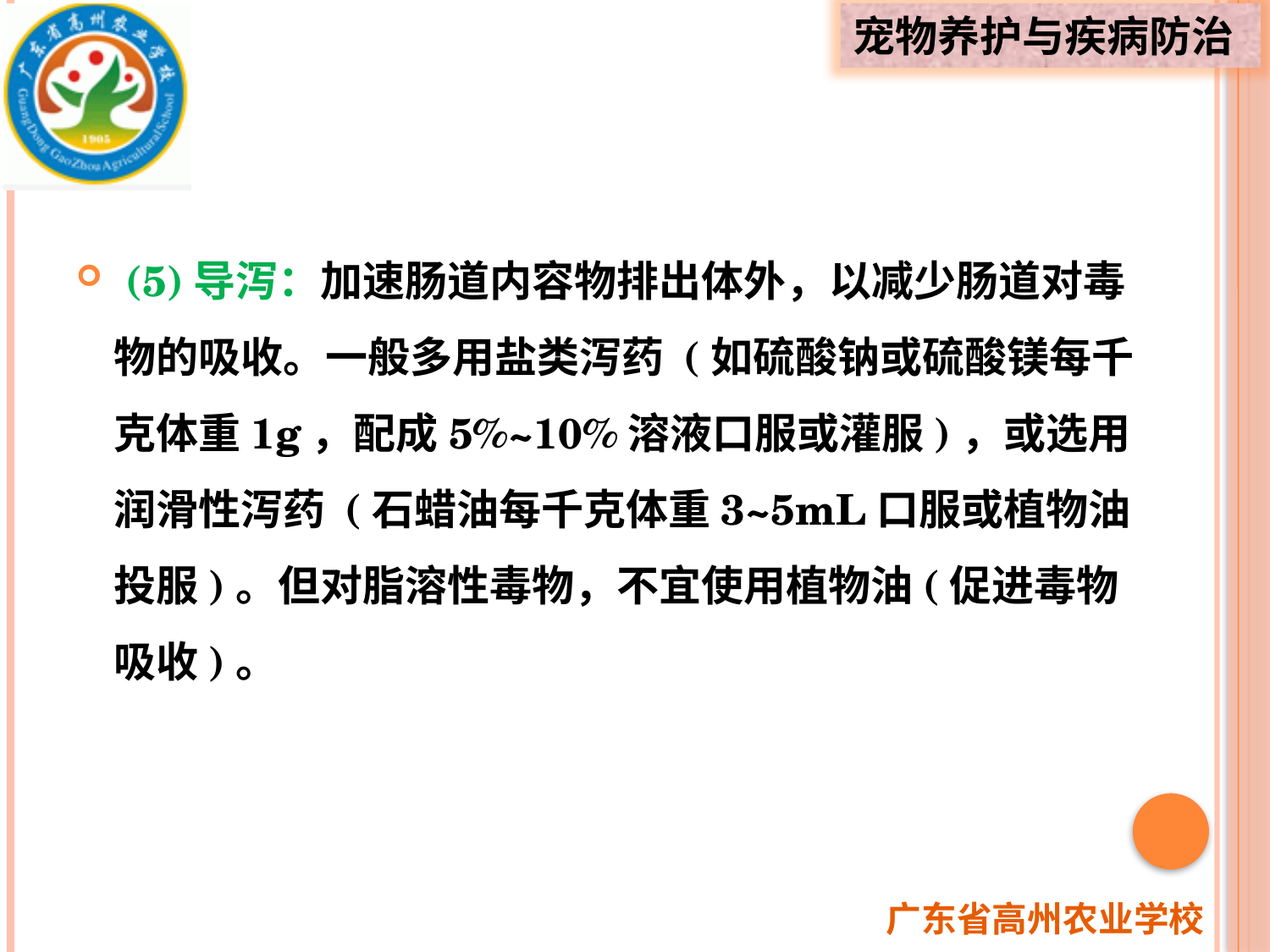

(5)导泻：加速肠道内容物排出体外，以减少肠道对毒物的吸收。一般多用盐类泻药 (如硫酸钠或硫酸镁每千克体重1g，配成5%~10%溶液口服或灌服)，或选用润滑性泻药 (石蜡油每千克体重3~5mL口服或植物油投服)。但对脂溶性毒物，不宜使用植物油(促进毒物吸收)。